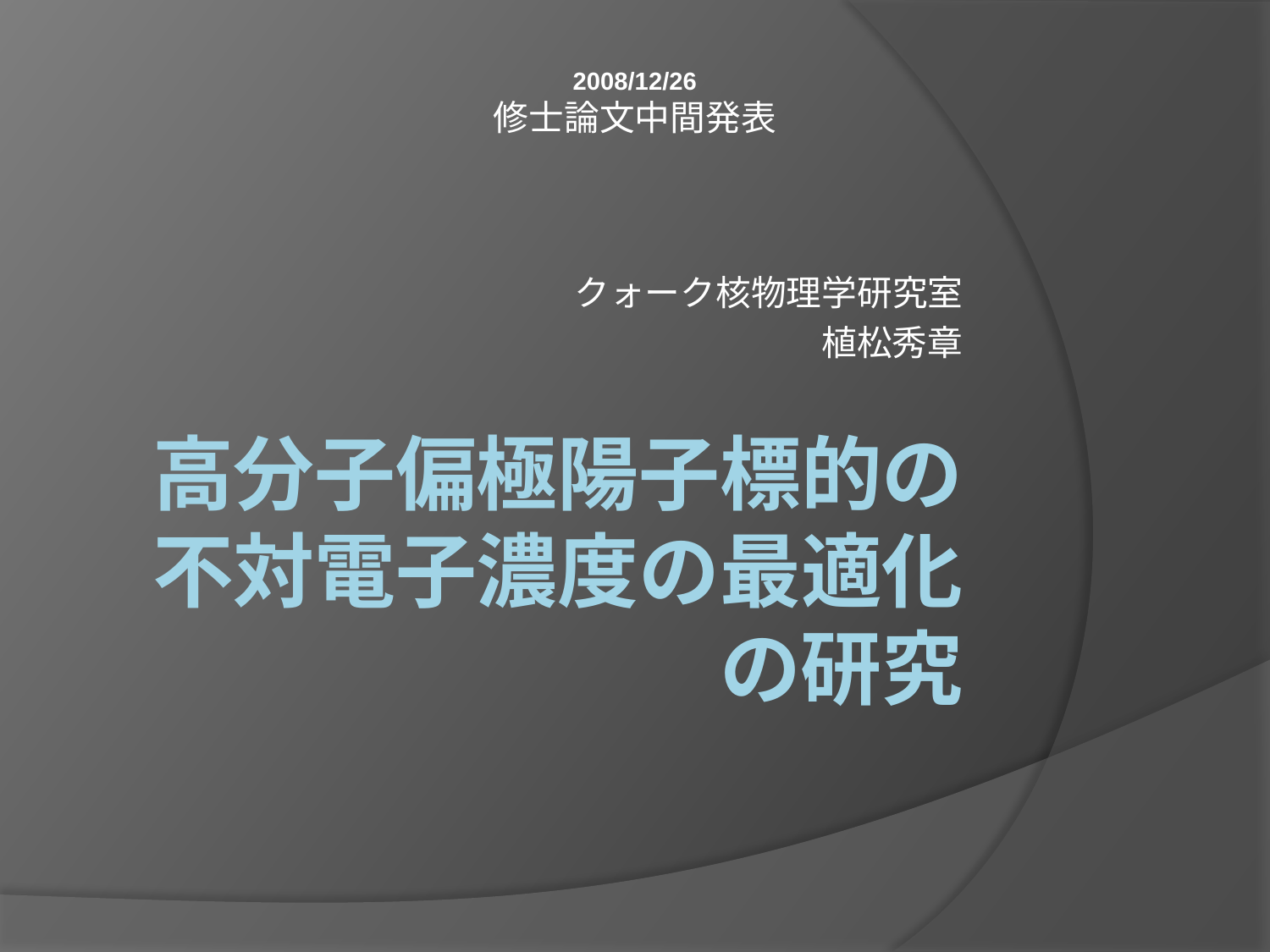

2008/12/26
修士論文中間発表
クォーク核物理学研究室
植松秀章

# 高分子偏極陽子標的の 不対電子濃度の最適化の研究